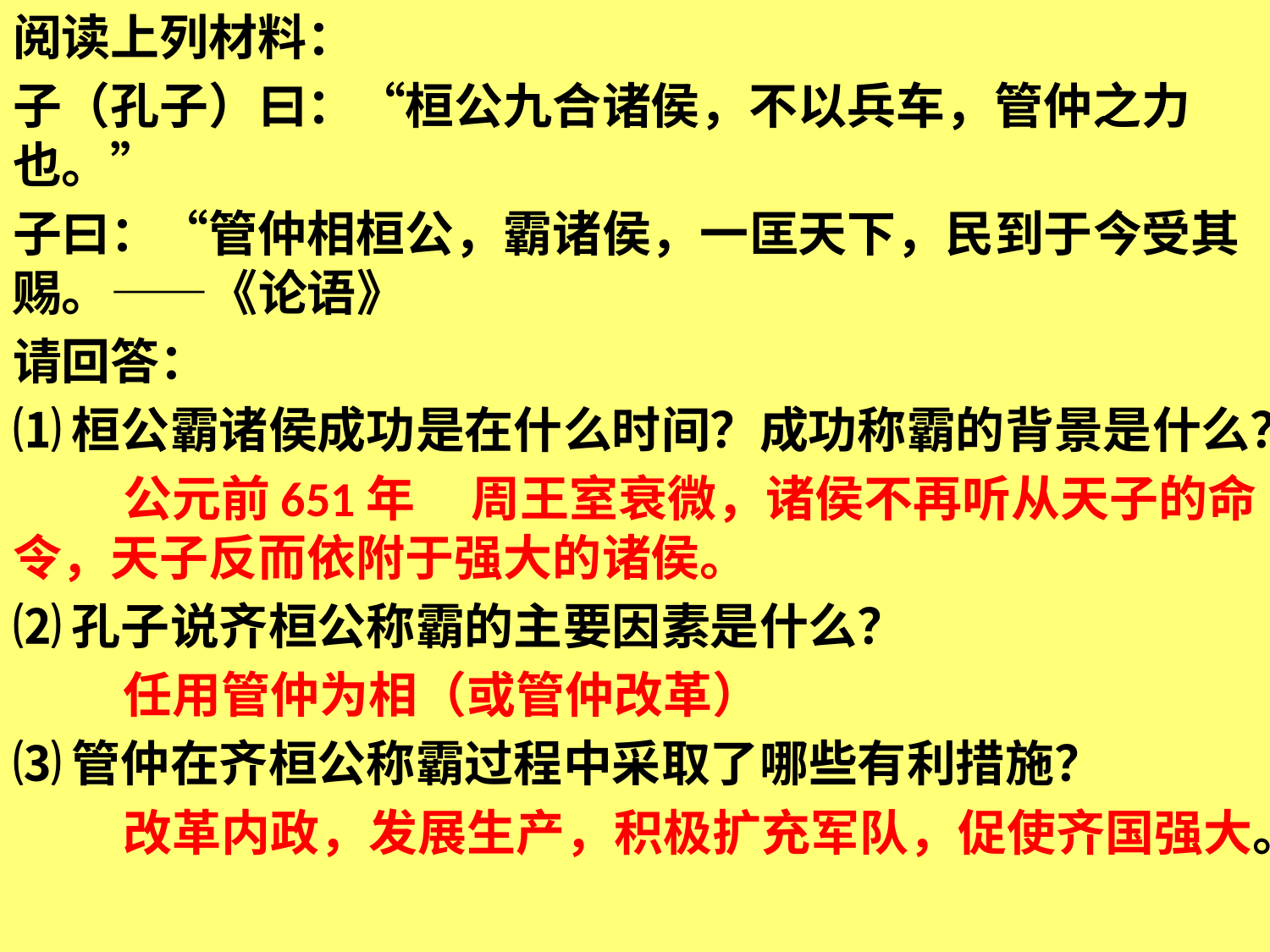

阅读上列材料：
子（孔子）曰：“桓公九合诸侯，不以兵车，管仲之力也。”
子曰：“管仲相桓公，霸诸侯，一匡天下，民到于今受其赐。——《论语》
请回答：
⑴桓公霸诸侯成功是在什么时间？成功称霸的背景是什么？
	公元前651年     周王室衰微，诸侯不再听从天子的命令，天子反而依附于强大的诸侯。
⑵孔子说齐桓公称霸的主要因素是什么？
	任用管仲为相（或管仲改革）
⑶管仲在齐桓公称霸过程中采取了哪些有利措施？
		改革内政，发展生产，积极扩充军队，促使齐国强大。